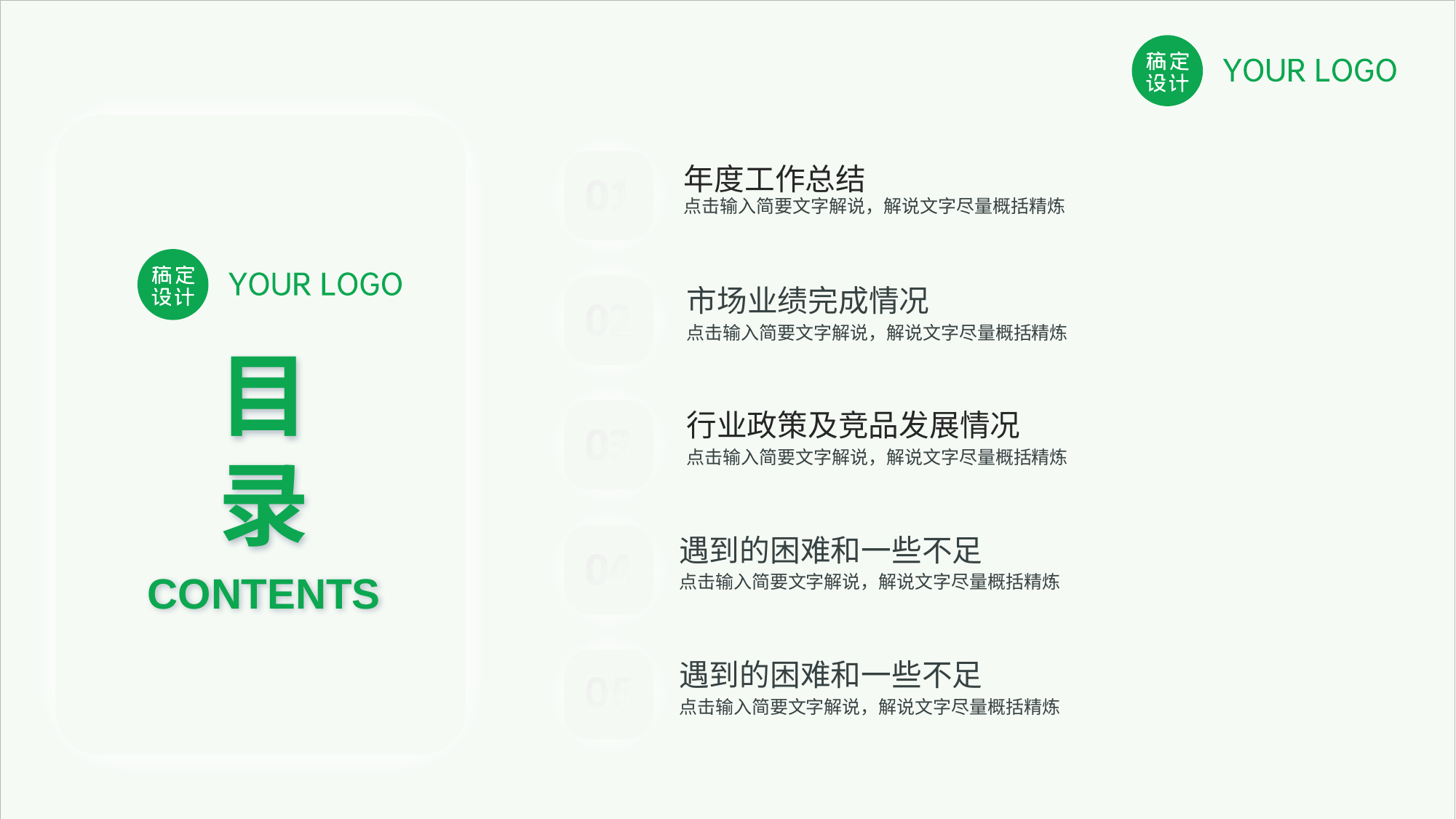

目
录
CONTENTS

年度工作总结
点击输入简要文字解说，解说文字尽量概括精炼

市场业绩完成情况
点击输入简要文字解说，解说文字尽量概括精炼

行业政策及竞品发展情况
点击输入简要文字解说，解说文字尽量概括精炼

遇到的困难和一些不足
点击输入简要文字解说，解说文字尽量概括精炼

遇到的困难和一些不足
点击输入简要文字解说，解说文字尽量概括精炼